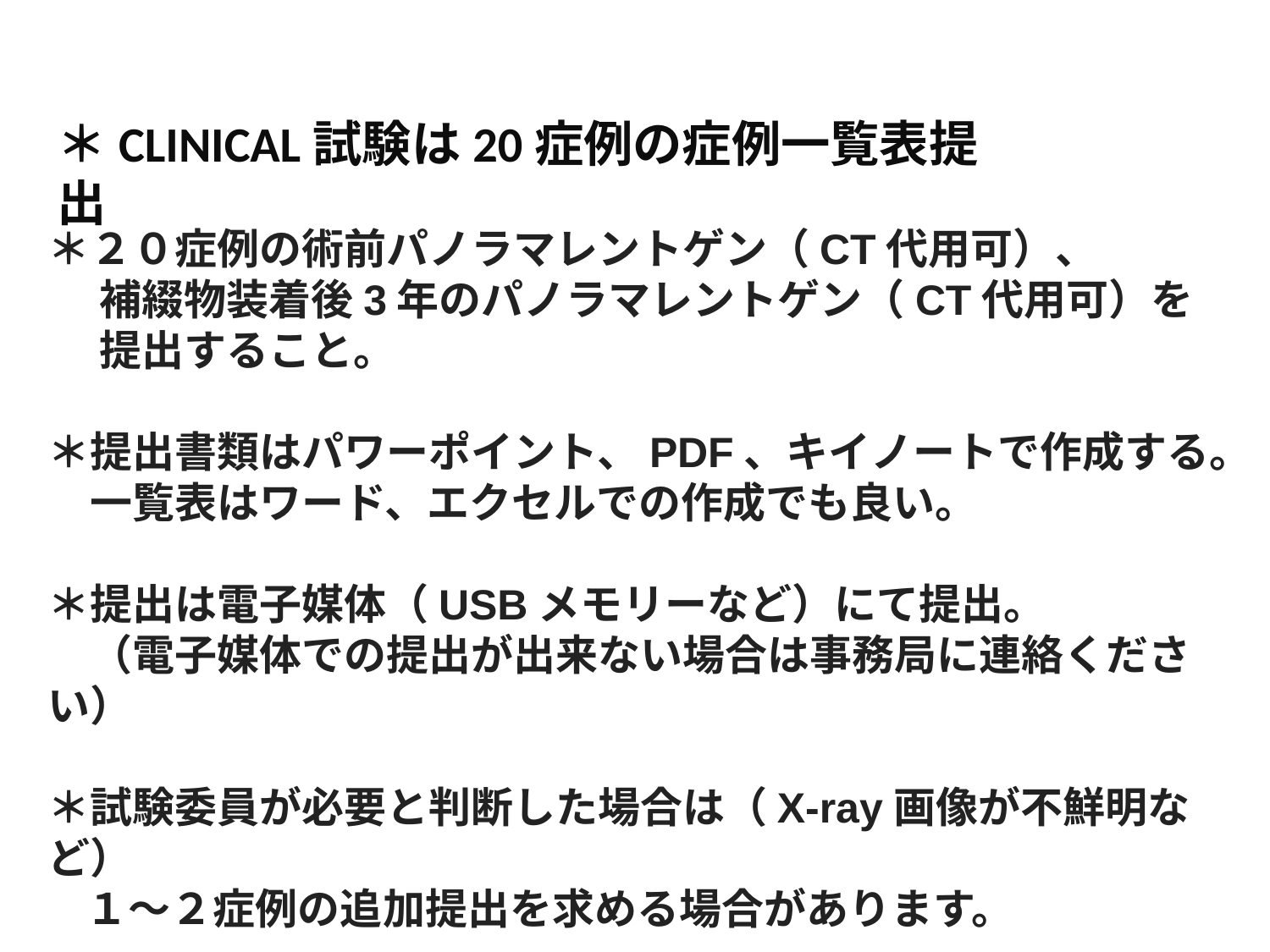

＊CLINICAL試験は20症例の症例一覧表提出
＊２０症例の術前パノラマレントゲン（CT代用可）、
　 補綴物装着後3年のパノラマレントゲン（CT代用可）を
　 提出すること。

＊提出書類はパワーポイント、PDF、キイノートで作成する。
　一覧表はワード、エクセルでの作成でも良い。

＊提出は電子媒体（USBメモリーなど）にて提出。
　（電子媒体での提出が出来ない場合は事務局に連絡ください）

＊試験委員が必要と判断した場合は（X-ray画像が不鮮明など）
   １〜２症例の追加提出を求める場合があります。